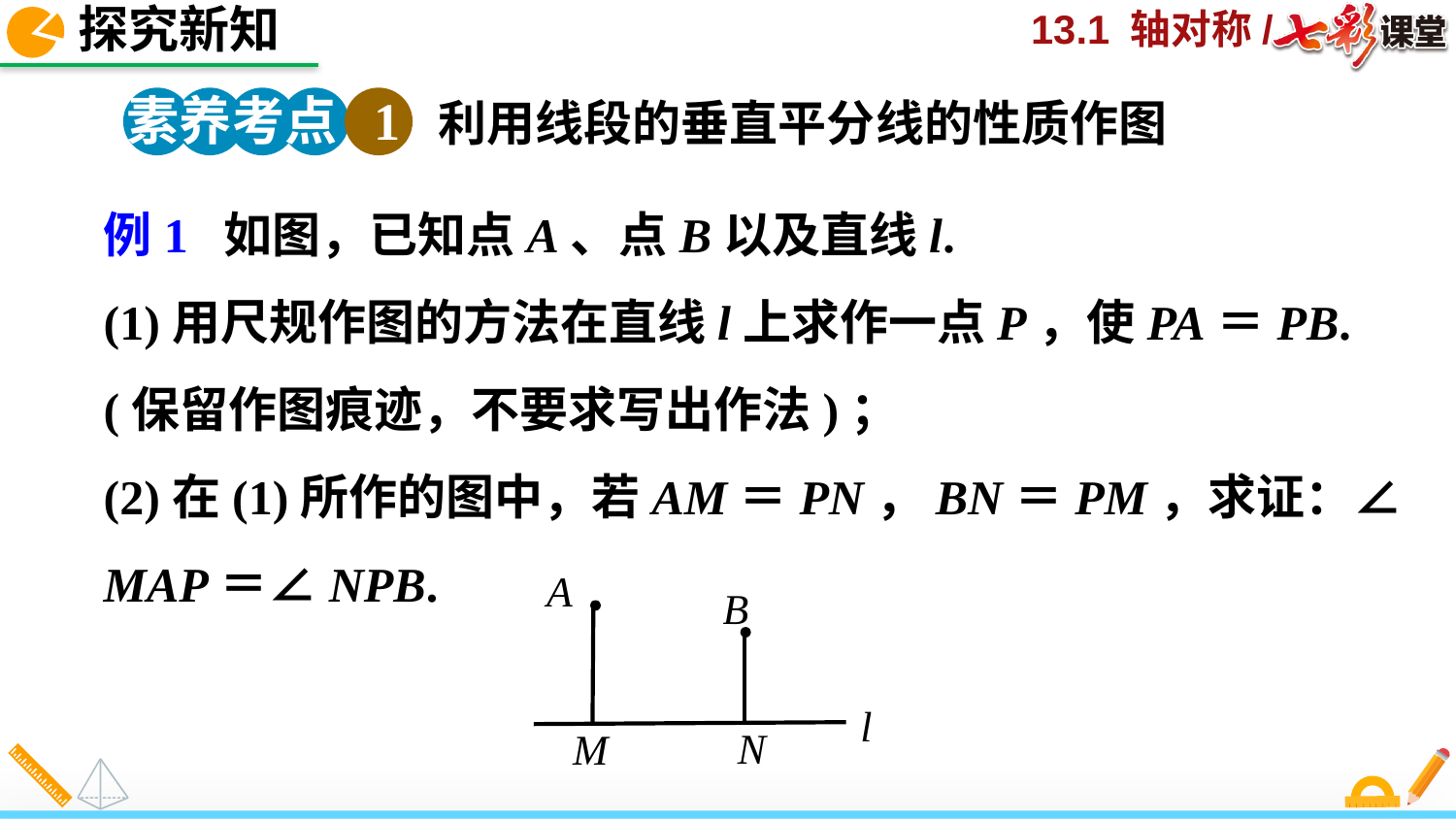

探究新知

素养考点  1

利用线段的垂直平分线的性质作图
例1  如图，已知点A、点B以及直线l.
(1)用尺规作图的方法在直线l上求作一点P，使PA＝PB.
(保留作图痕迹，不要求写出作法)；
(2)在(1)所作的图中，若AM＝PN，BN＝PM，求证：∠MAP＝∠NPB.
A
B

l
N
M